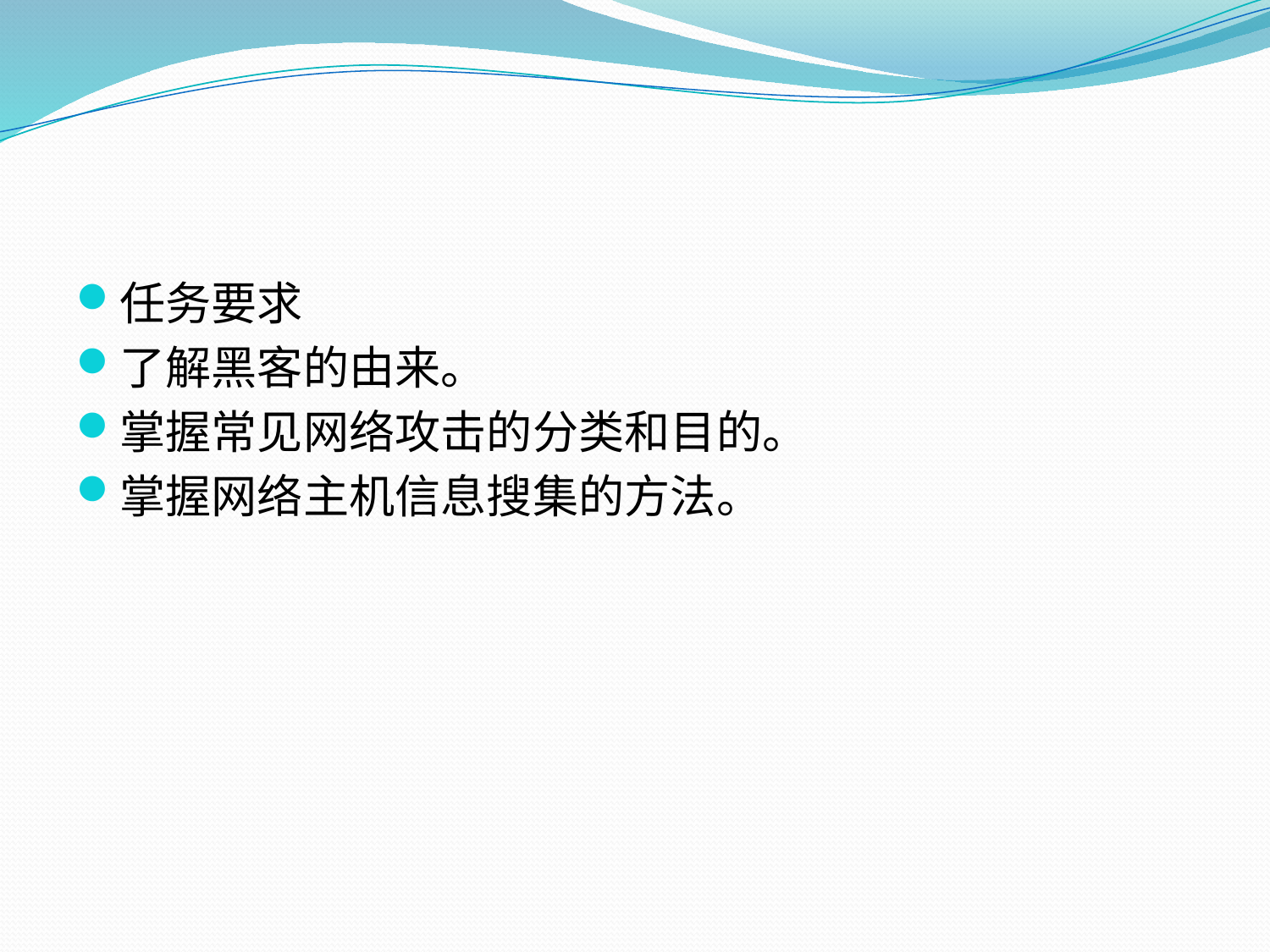

#
任务要求
了解黑客的由来。
掌握常见网络攻击的分类和目的。
掌握网络主机信息搜集的方法。